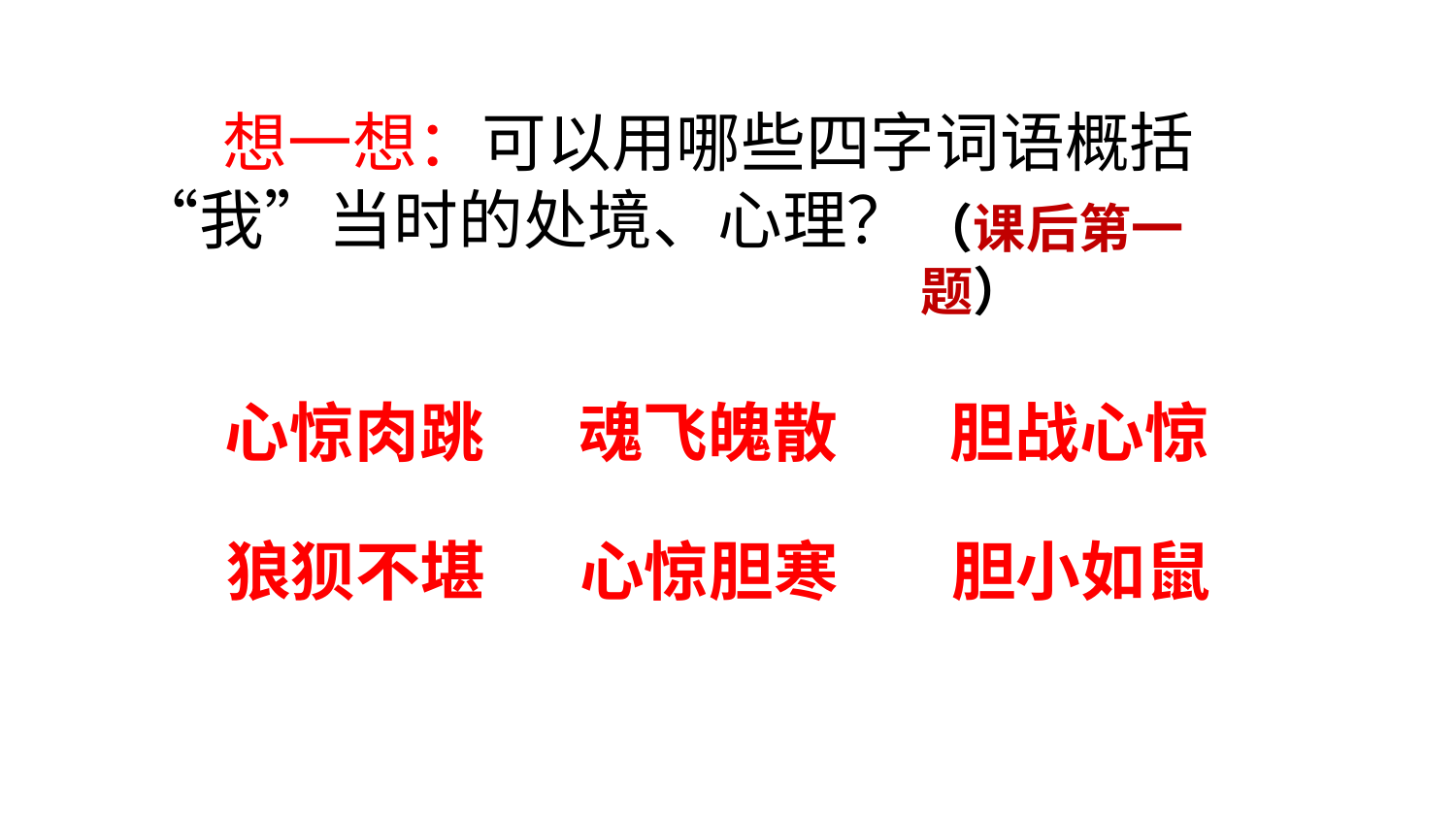

想一想：可以用哪些四字词语概括“我”当时的处境、心理？
（课后第一题）
心惊肉跳
魂飞魄散
胆战心惊
狼狈不堪
心惊胆寒
胆小如鼠